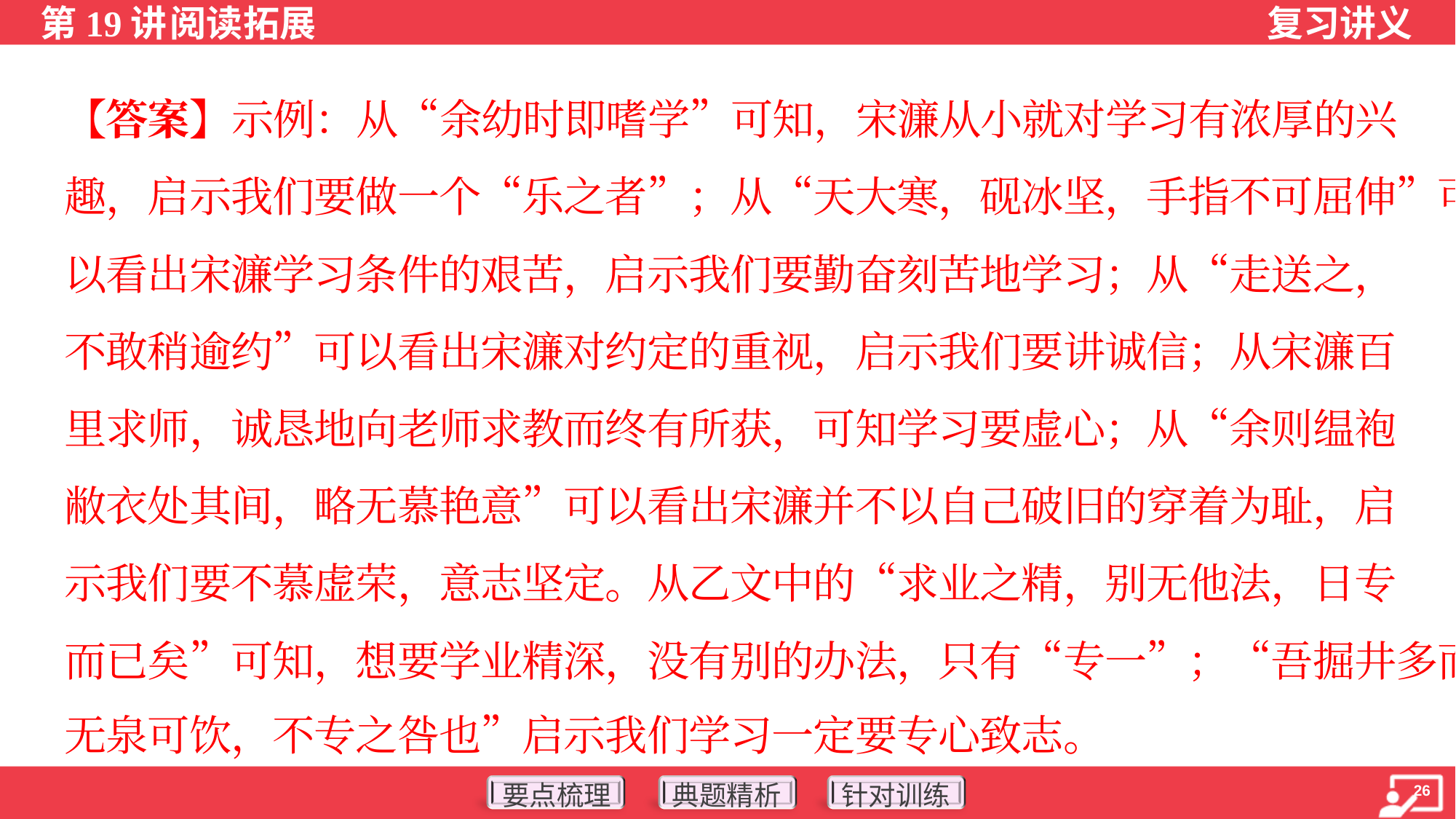

【答案】示例：从“余幼时即嗜学”可知，宋濂从小就对学习有浓厚的兴
趣，启示我们要做一个“乐之者”；从“天大寒，砚冰坚，手指不可屈伸”可
以看出宋濂学习条件的艰苦，启示我们要勤奋刻苦地学习；从“走送之，
不敢稍逾约”可以看出宋濂对约定的重视，启示我们要讲诚信；从宋濂百
里求师，诚恳地向老师求教而终有所获，可知学习要虚心；从“余则缊袍
敝衣处其间，略无慕艳意”可以看出宋濂并不以自己破旧的穿着为耻，启
示我们要不慕虚荣，意志坚定。从乙文中的“求业之精，别无他法，日专
而已矣”可知，想要学业精深，没有别的办法，只有“专一”；“吾掘井多而
无泉可饮，不专之咎也”启示我们学习一定要专心致志。